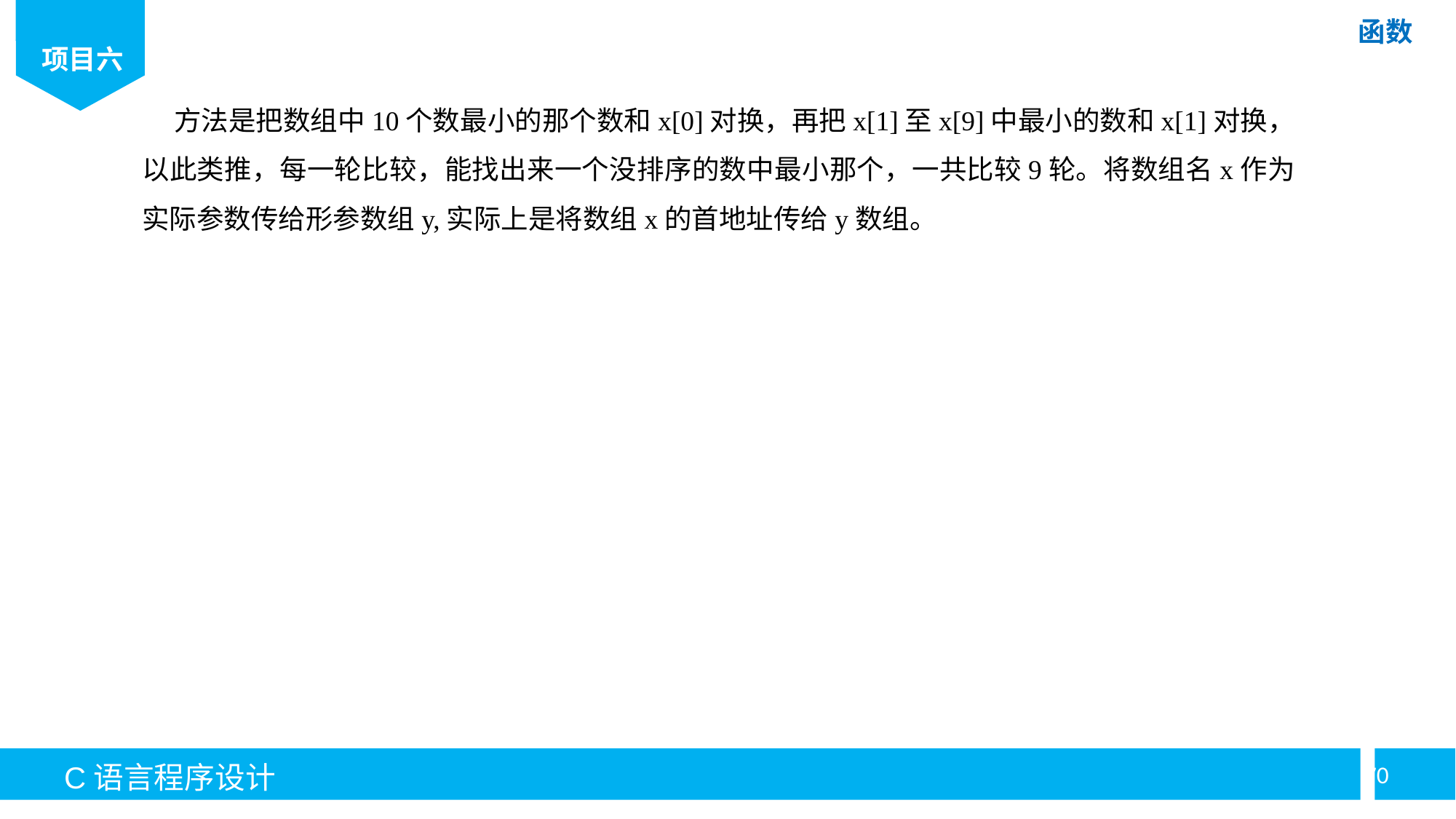

方法是把数组中10个数最小的那个数和x[0]对换，再把x[1]至x[9]中最小的数和x[1]对换，以此类推，每一轮比较，能找出来一个没排序的数中最小那个，一共比较9轮。将数组名x作为实际参数传给形参数组y,实际上是将数组x的首地址传给y数组。